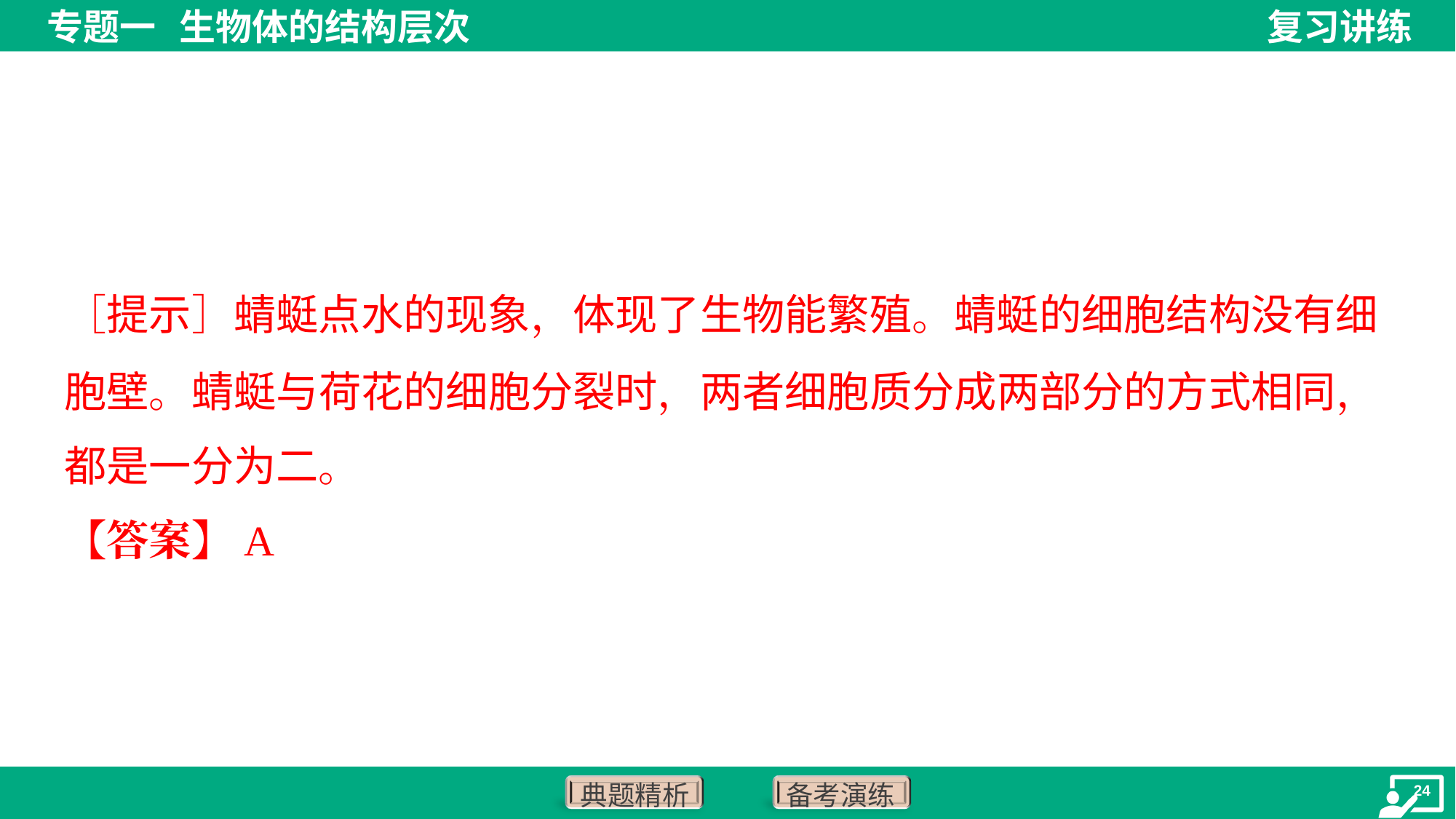

［提示］蜻蜓点水的现象，体现了生物能繁殖。蜻蜓的细胞结构没有细
胞壁。蜻蜓与荷花的细胞分裂时，两者细胞质分成两部分的方式相同，
都是一分为二。
【答案】A